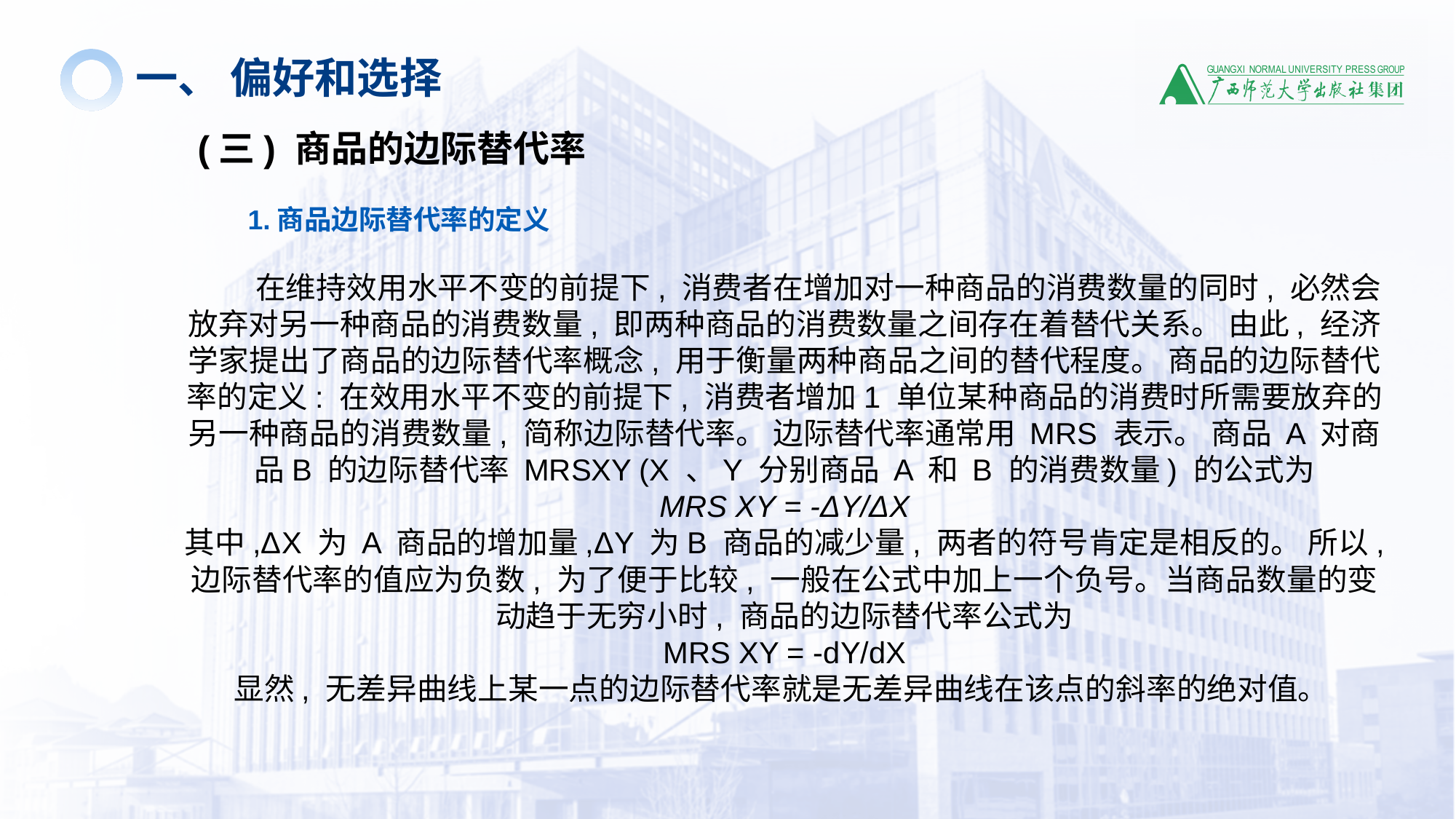

一、 偏好和选择

(三) 商品的边际替代率
1.商品边际替代率的定义
         在维持效用水平不变的前提下, 消费者在增加对一种商品的消费数量的同时, 必然会放弃对另一种商品的消费数量, 即两种商品的消费数量之间存在着替代关系。 由此, 经济 学家提出了商品的边际替代率概念, 用于衡量两种商品之间的替代程度。 商品的边际替代率的定义: 在效用水平不变的前提下, 消费者增加1 单位某种商品的消费时所需要放弃的另一种商品的消费数量, 简称边际替代率。 边际替代率通常用 MRS 表示。 商品 A 对商品B 的边际替代率 MRSXY (X 、Y 分别商品 A 和 B 的消费数量) 的公式为
MRS XY = -ΔY/ΔX
其中,ΔX 为 A 商品的增加量,ΔY 为B 商品的减少量, 两者的符号肯定是相反的。 所以, 边际替代率的值应为负数, 为了便于比较, 一般在公式中加上一个负号。当商品数量的变动趋于无穷小时, 商品的边际替代率公式为
MRS XY = -dY/dX
显然, 无差异曲线上某一点的边际替代率就是无差异曲线在该点的斜率的绝对值。